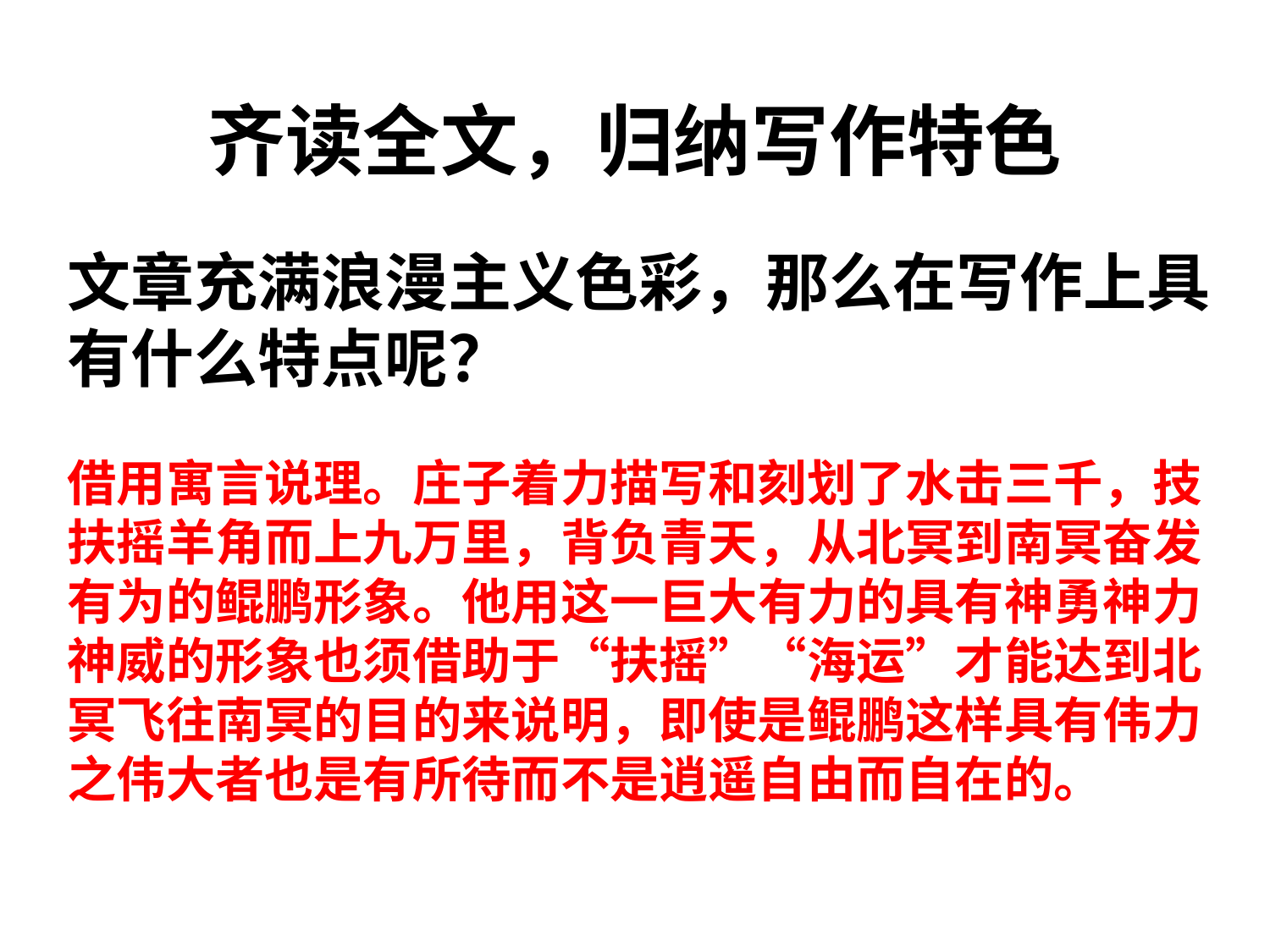

齐读全文，归纳写作特色
文章充满浪漫主义色彩，那么在写作上具有什么特点呢？
借用寓言说理。庄子着力描写和刻划了水击三千，技扶摇羊角而上九万里，背负青天，从北冥到南冥奋发有为的鲲鹏形象。他用这一巨大有力的具有神勇神力神威的形象也须借助于“扶摇”“海运”才能达到北冥飞往南冥的目的来说明，即使是鲲鹏这样具有伟力之伟大者也是有所待而不是逍遥自由而自在的。